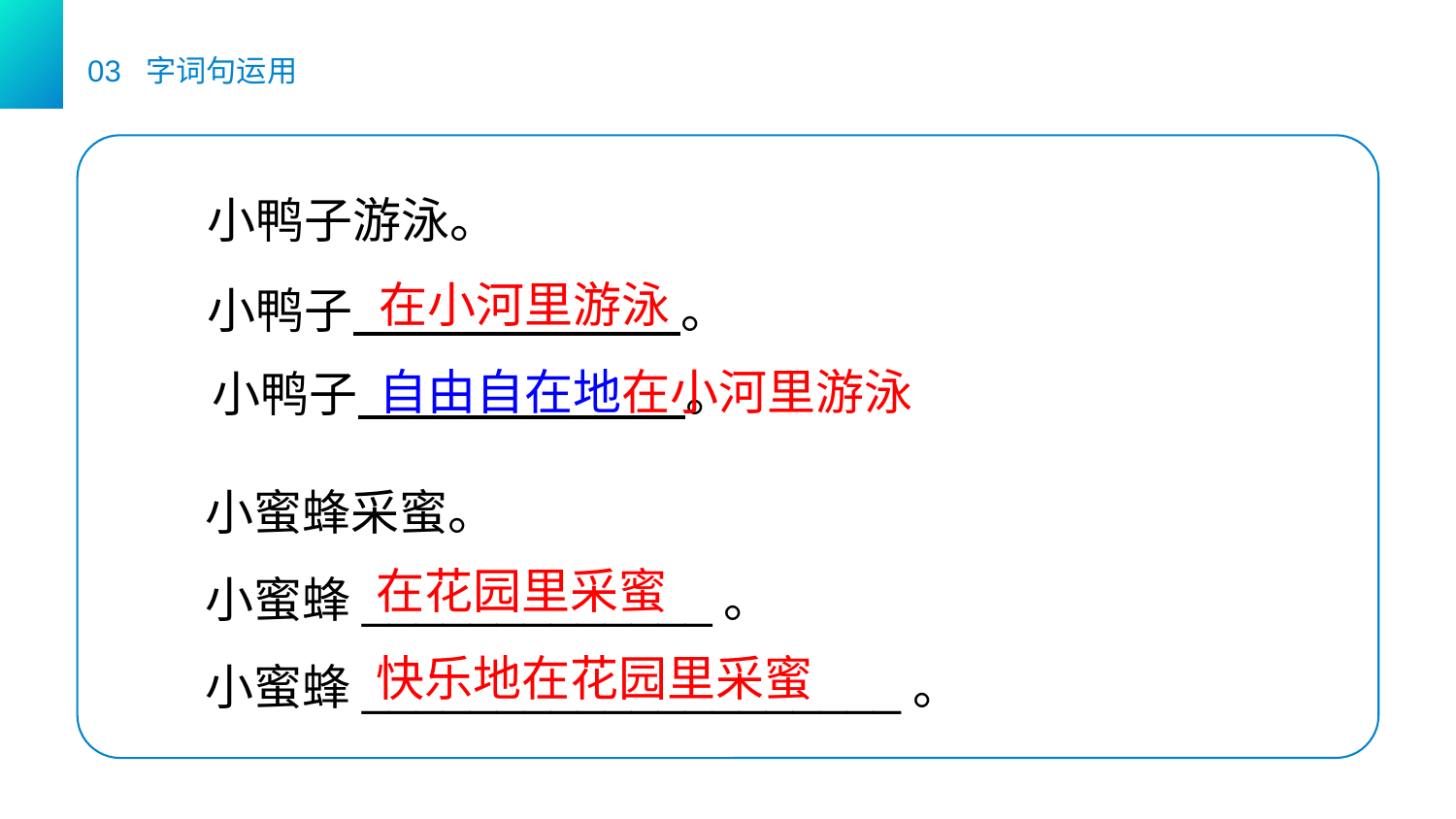

03  字词句运用

小鸭子游泳。
在小河里游泳
小鸭子                              。
自由自在地在小河里游泳
小鸭子                              。
小蜜蜂采蜜。
小蜜蜂_____________。
小蜜蜂____________________。
在花园里采蜜
快乐地在花园里采蜜